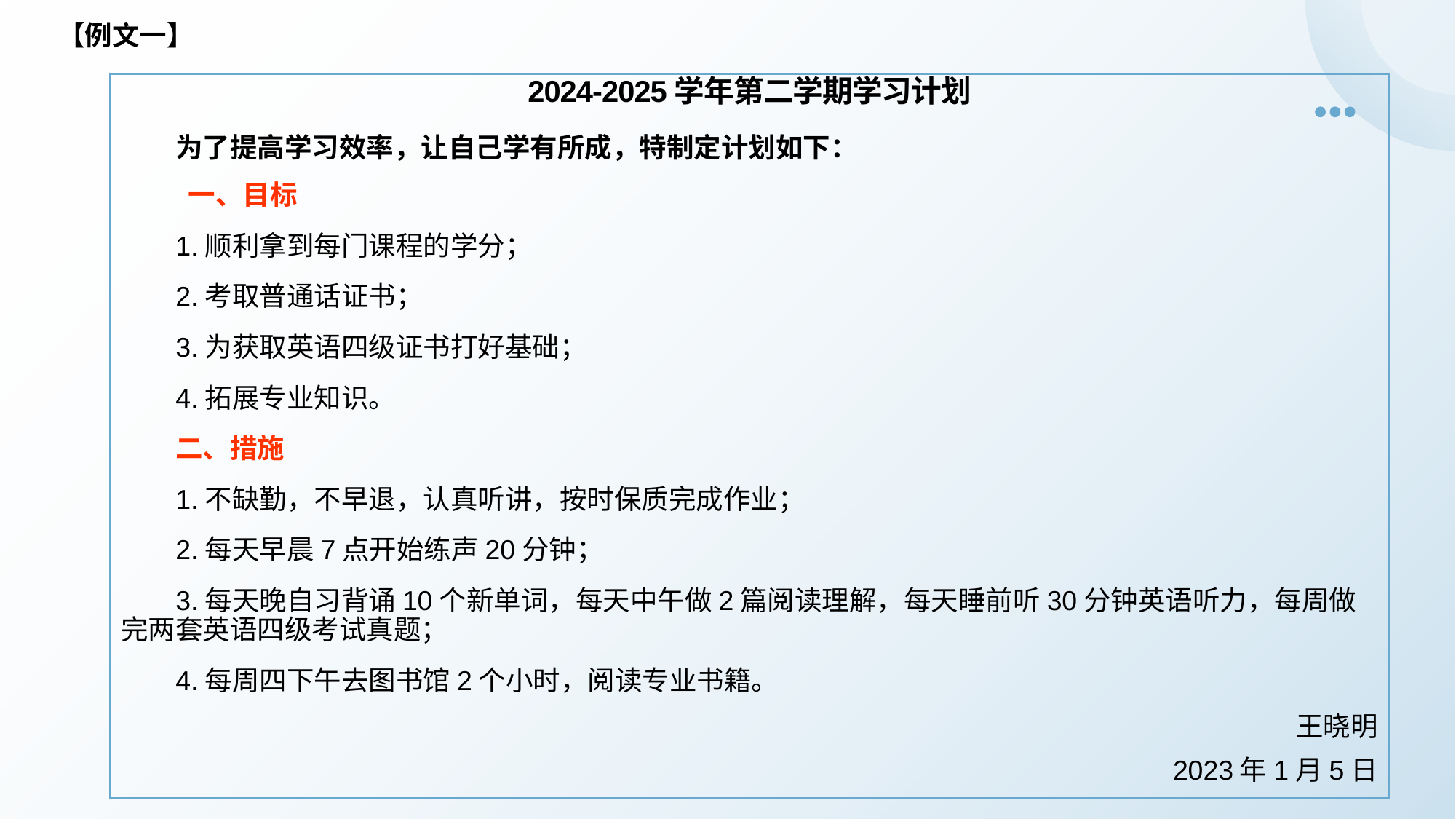

【例文一】
2024-2025学年第二学期学习计划

为了提高学习效率，让自己学有所成，特制定计划如下：
 一、目标
1.顺利拿到每门课程的学分；
2.考取普通话证书；
3.为获取英语四级证书打好基础；
4.拓展专业知识。
二、措施
1.不缺勤，不早退，认真听讲，按时保质完成作业；
2.每天早晨7点开始练声20分钟；
3.每天晚自习背诵10个新单词，每天中午做2篇阅读理解，每天睡前听30分钟英语听力，每周做完两套英语四级考试真题；
4.每周四下午去图书馆2个小时，阅读专业书籍。
   王晓明
                                                   2023年1月5日